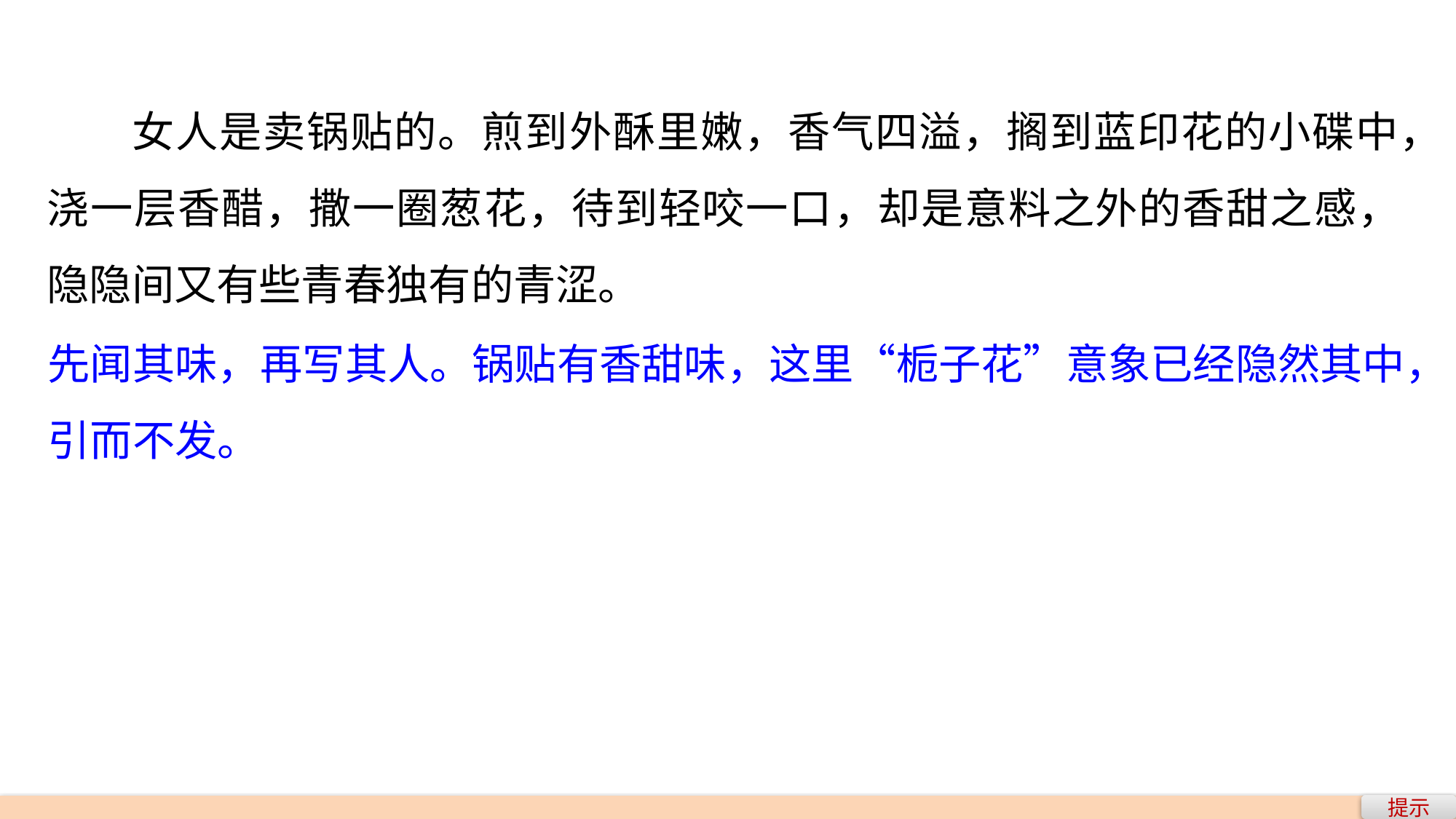

女人是卖锅贴的。煎到外酥里嫩，香气四溢，搁到蓝印花的小碟中，浇一层香醋，撒一圈葱花，待到轻咬一口，却是意料之外的香甜之感，隐隐间又有些青春独有的青涩。
先闻其味，再写其人。锅贴有香甜味，这里“栀子花”意象已经隐然其中，引而不发。
提示